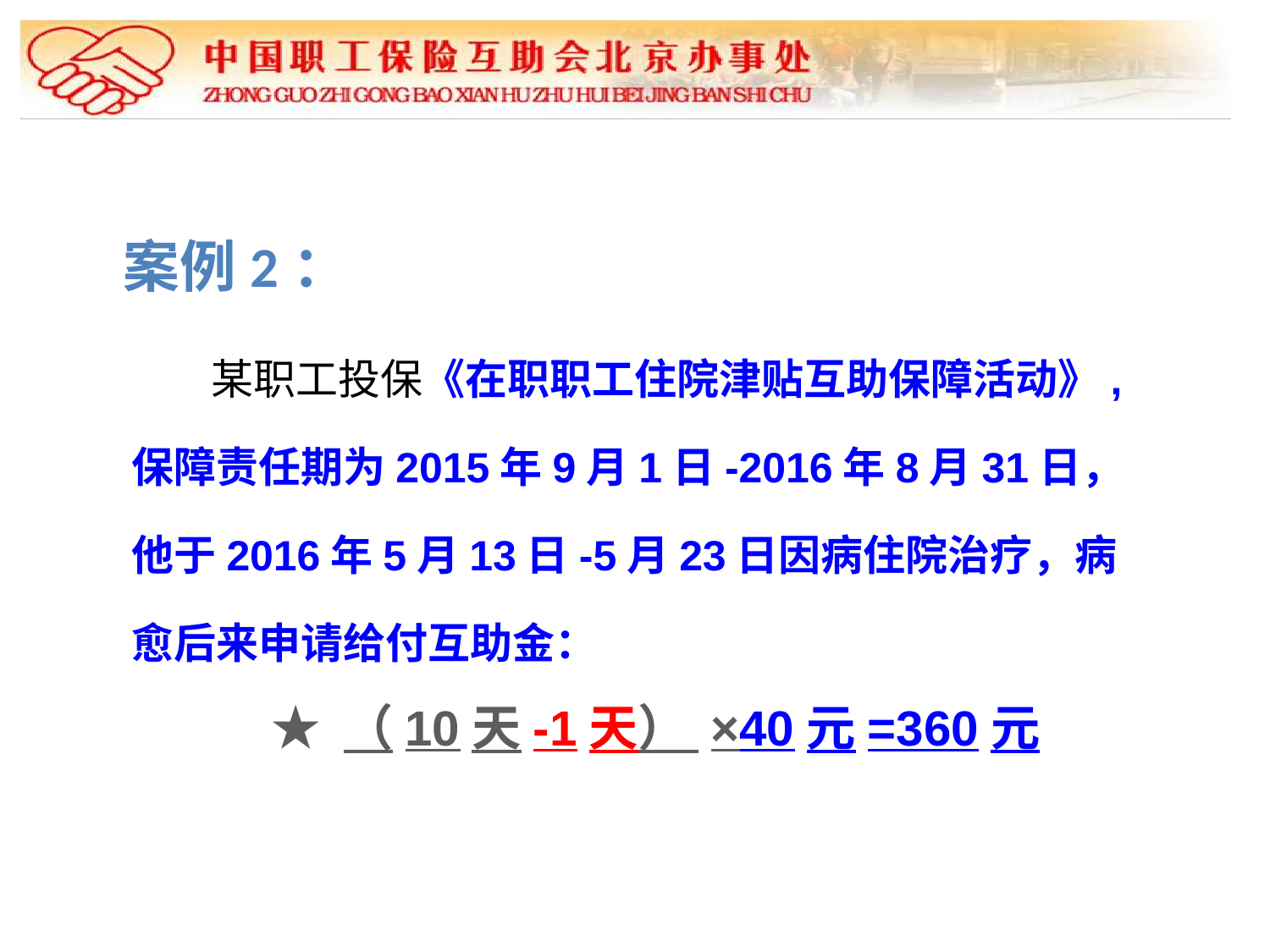

案例2：
      某职工投保《在职职工住院津贴互助保障活动》,保障责任期为2015年9月1日-2016年8月31日，他于2016年5月13日-5月23日因病住院治疗，病愈后来申请给付互助金：
 ★ （10天-1天） ×40元=360元